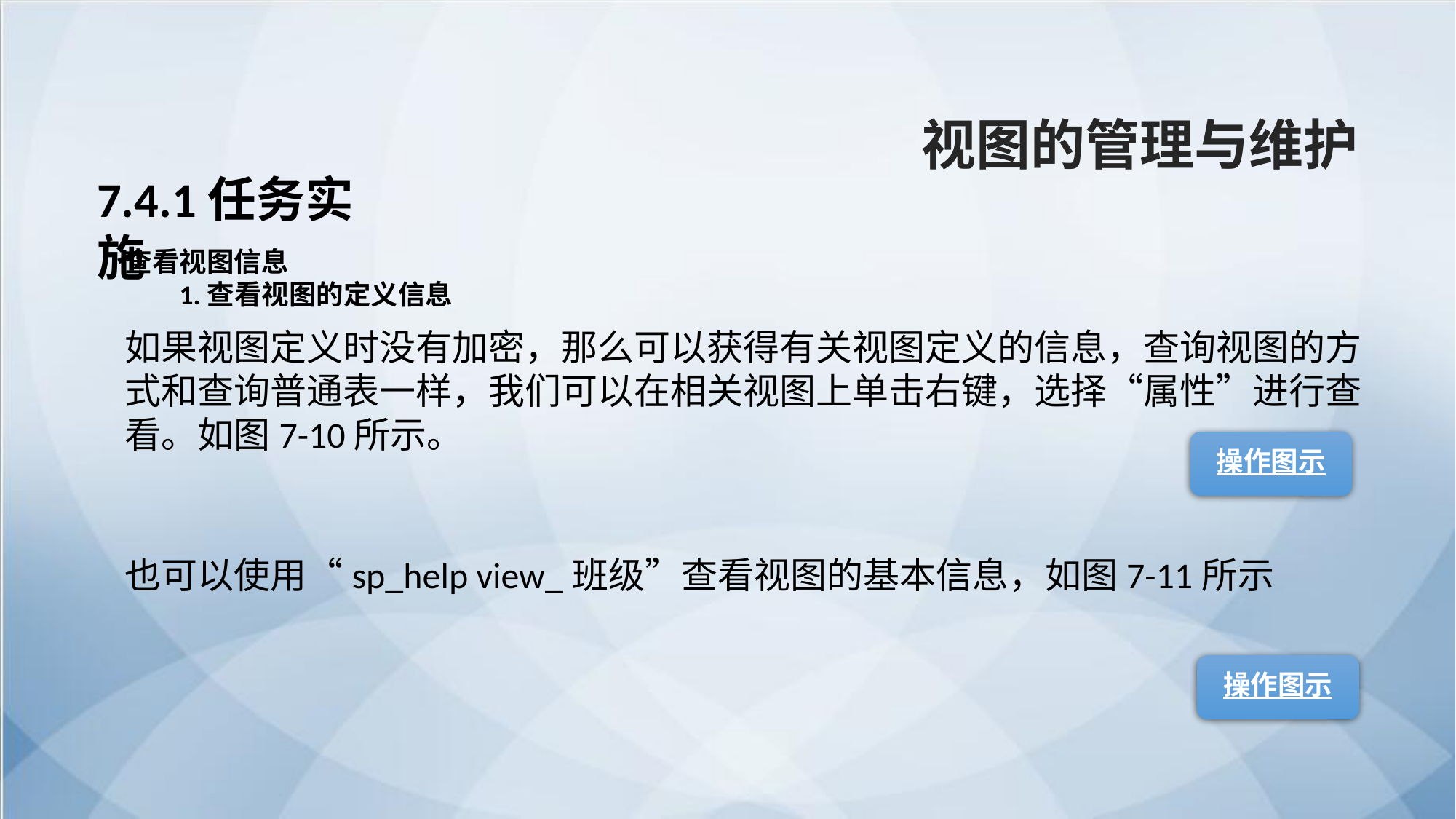

视图的管理与维护
7.4.1任务实施
查看视图信息
1.查看视图的定义信息
如果视图定义时没有加密，那么可以获得有关视图定义的信息，查询视图的方式和查询普通表一样，我们可以在相关视图上单击右键，选择“属性”进行查看。如图7-10所示。
操作图示
也可以使用“sp_help view_班级”查看视图的基本信息，如图7-11所示
操作图示